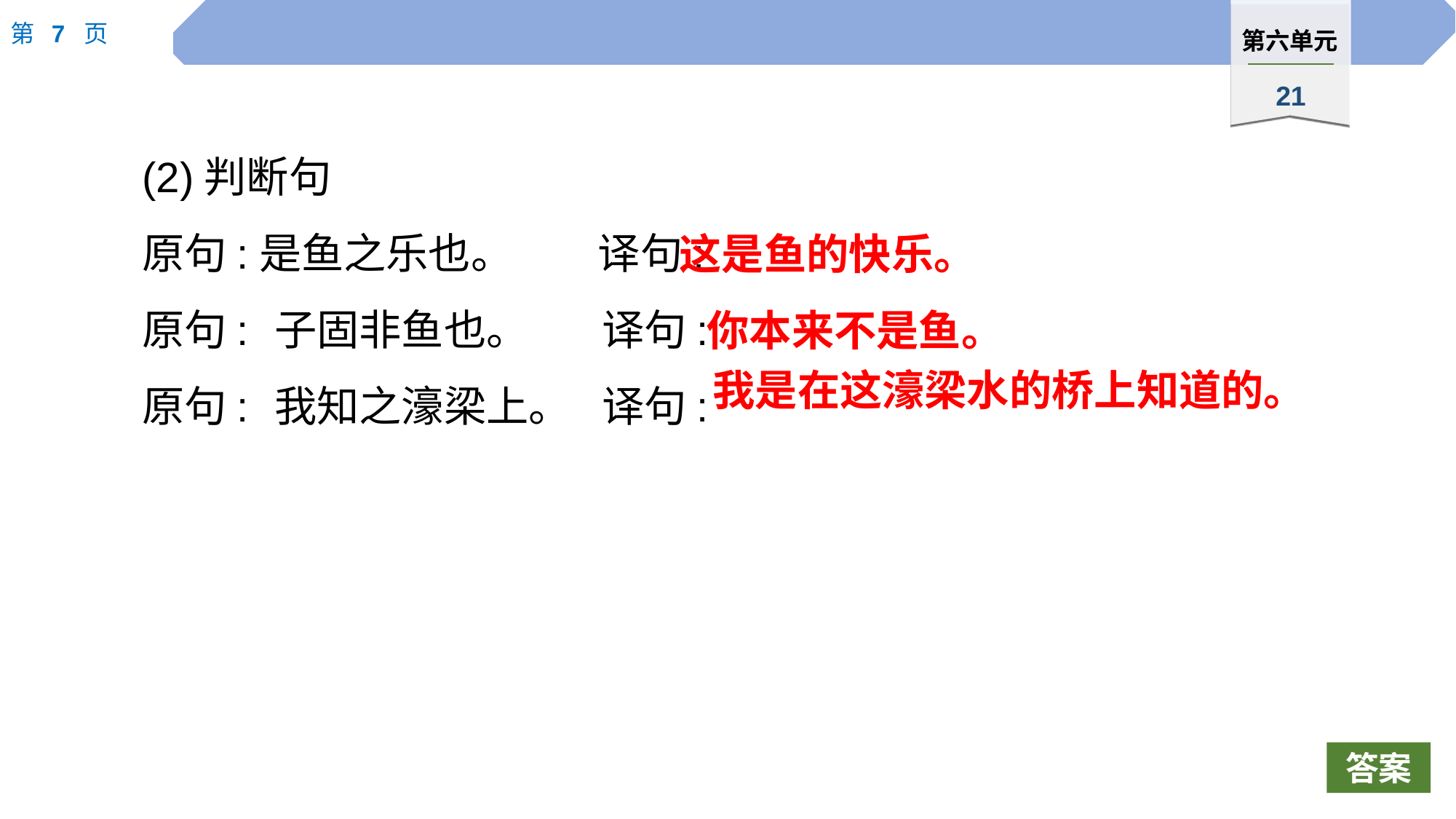

(2)判断句
原句:是鱼之乐也。　　译句:
原句:	子固非鱼也。	译句:
原句:	我知之濠梁上。	译句:
这是鱼的快乐。
你本来不是鱼。
我是在这濠梁水的桥上知道的。
答案